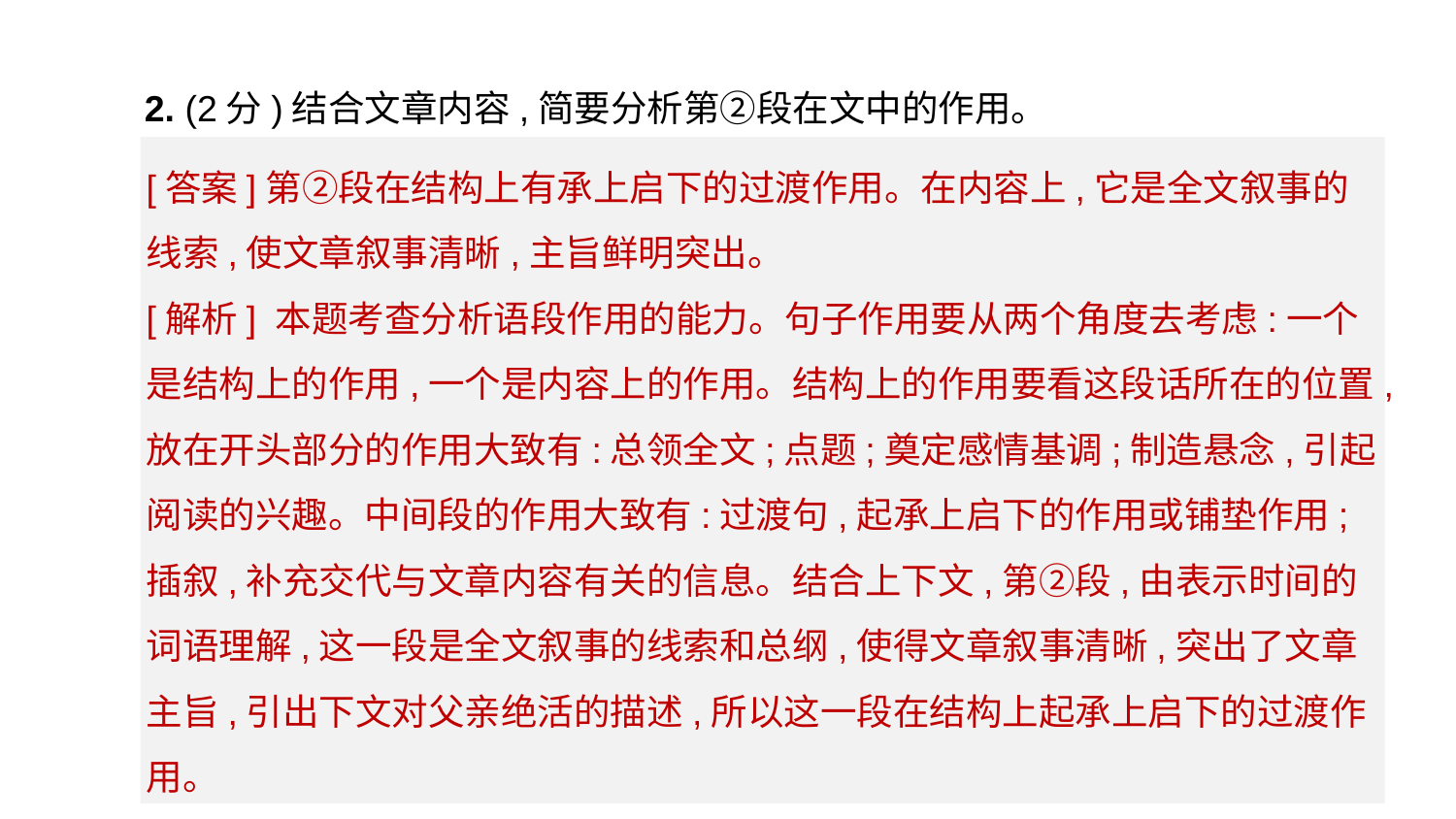

2. (2分)结合文章内容,简要分析第②段在文中的作用。
[答案]第②段在结构上有承上启下的过渡作用。在内容上,它是全文叙事的线索,使文章叙事清晰,主旨鲜明突出。
[解析] 本题考查分析语段作用的能力。句子作用要从两个角度去考虑:一个是结构上的作用,一个是内容上的作用。结构上的作用要看这段话所在的位置,放在开头部分的作用大致有:总领全文;点题;奠定感情基调;制造悬念,引起阅读的兴趣。中间段的作用大致有:过渡句,起承上启下的作用或铺垫作用;插叙,补充交代与文章内容有关的信息。结合上下文,第②段,由表示时间的词语理解,这一段是全文叙事的线索和总纲,使得文章叙事清晰,突出了文章主旨,引出下文对父亲绝活的描述,所以这一段在结构上起承上启下的过渡作用。